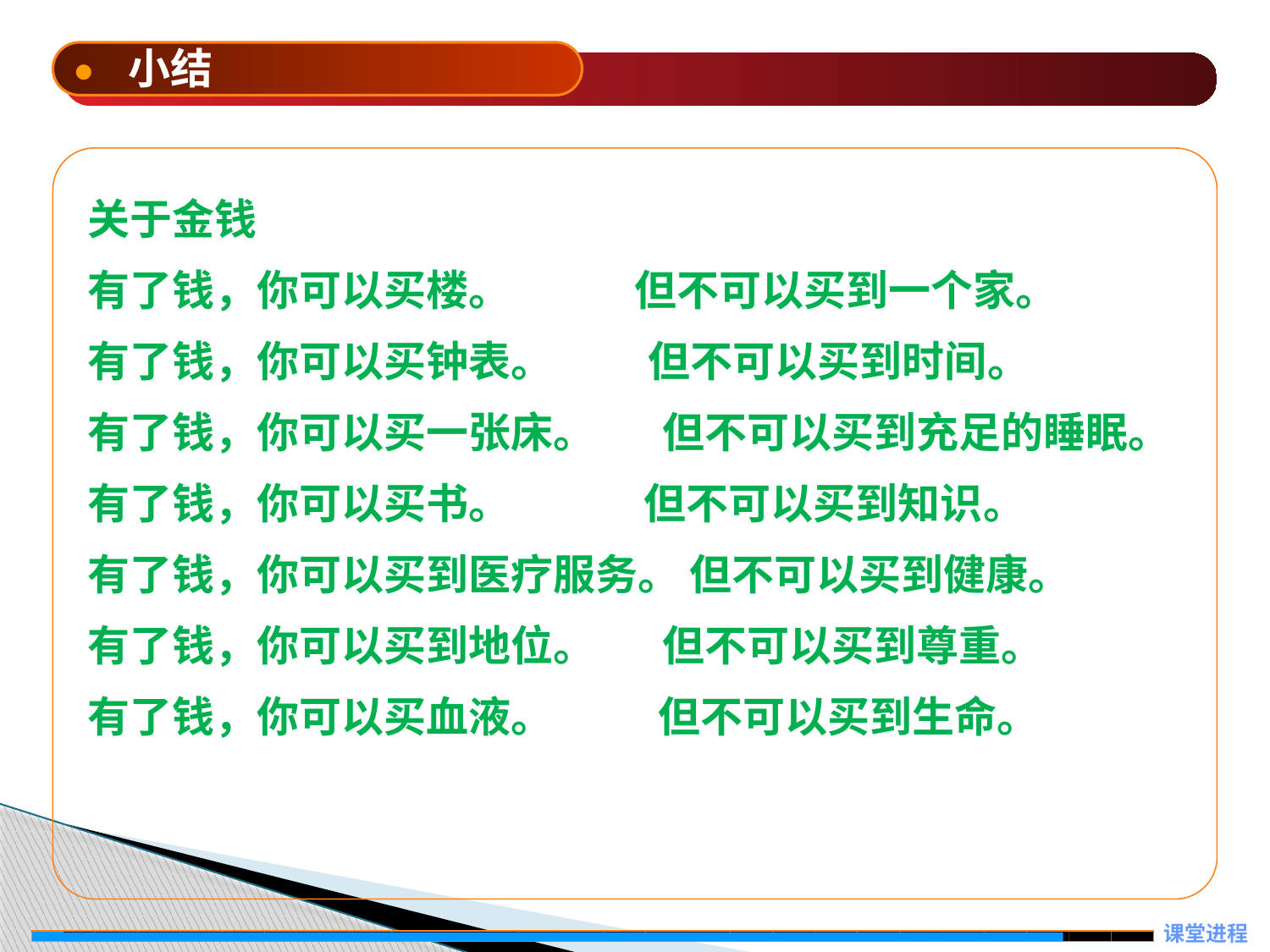

●
小结

关于金钱
有了钱，你可以买楼。             但不可以买到一个家。
有了钱，你可以买钟表。          但不可以买到时间。
有了钱，你可以买一张床。       但不可以买到充足的睡眠。
有了钱，你可以买书。              但不可以买到知识。
有了钱，你可以买到医疗服务。 但不可以买到健康。
有了钱，你可以买到地位。       但不可以买到尊重。
有了钱，你可以买血液。           但不可以买到生命。
课堂进程